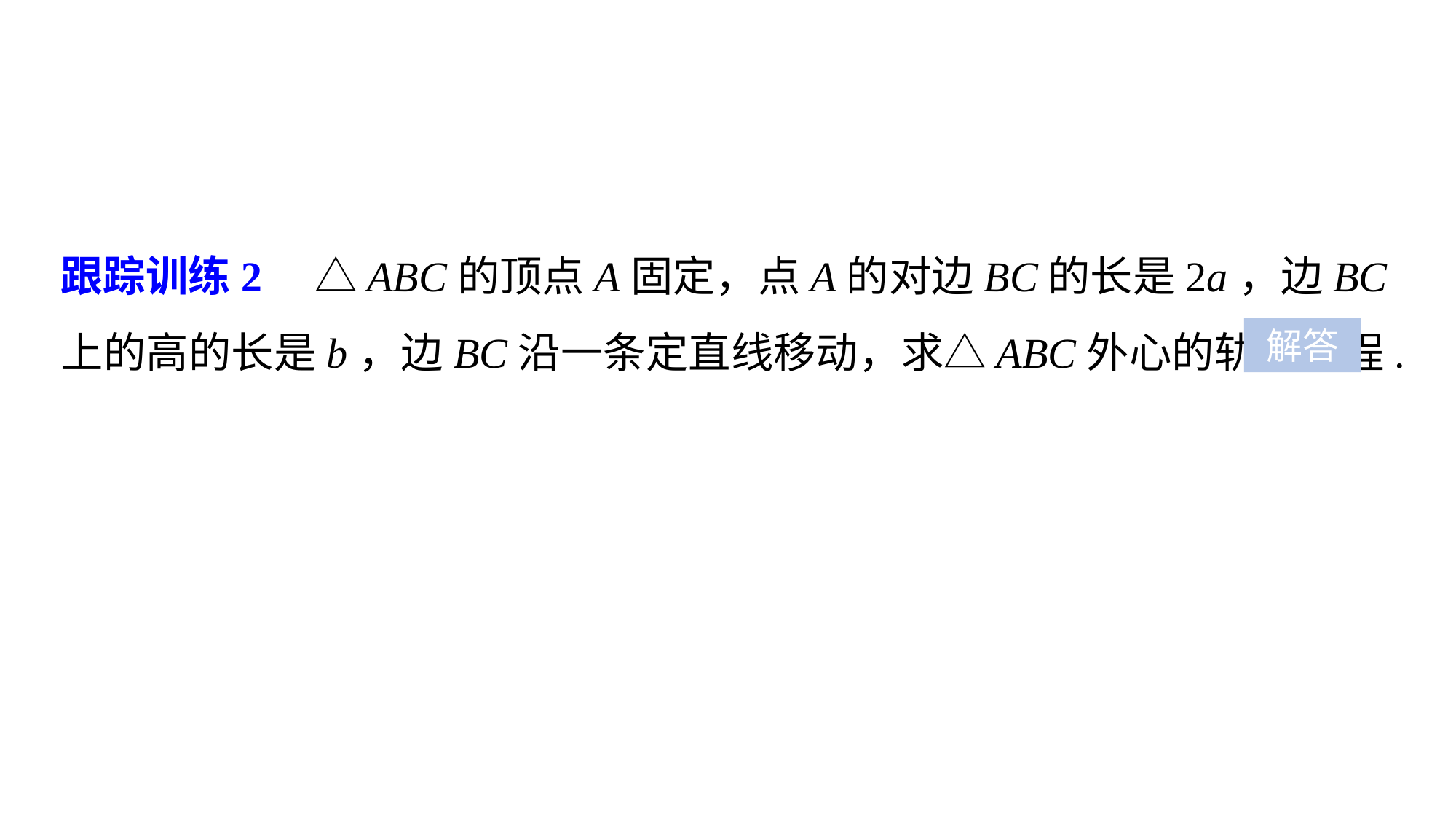

跟踪训练2　△ABC的顶点A固定，点A的对边BC的长是2a，边BC上的高的长是b，边BC沿一条定直线移动，求△ABC外心的轨迹方程.
解答